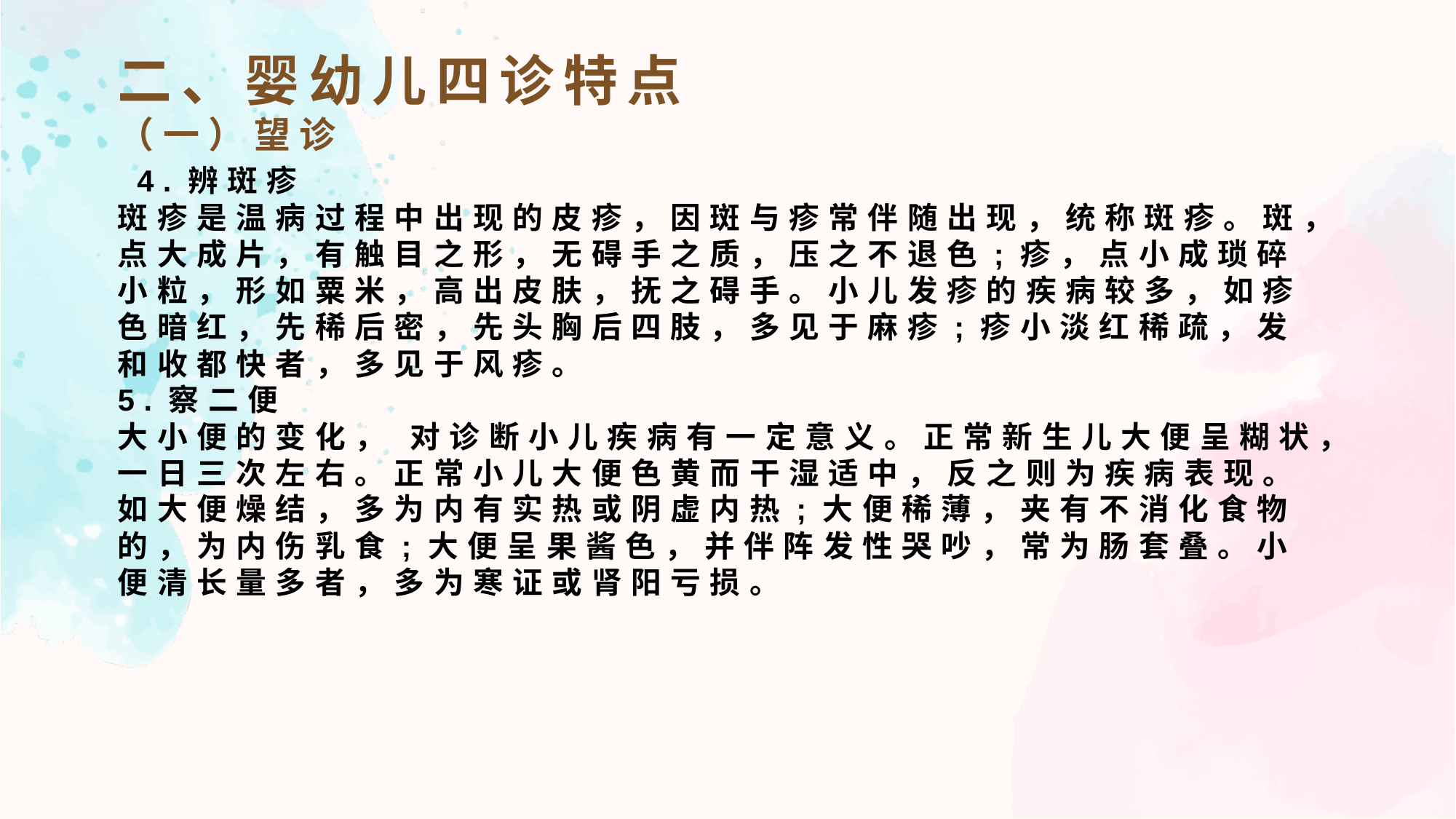

二、婴幼儿四诊特点
（一）望诊
 4.辨斑疹
斑疹是温病过程中出现的皮疹，因斑与疹常伴随出现，统称斑疹。斑，点大成片，有触目之形，无碍手之质，压之不退色;疹，点小成琐碎小粒，形如粟米，高出皮肤，抚之碍手。小儿发疹的疾病较多，如疹色暗红，先稀后密，先头胸后四肢，多见于麻疹;疹小淡红稀疏，发和收都快者，多见于风疹。
5.察二便
大小便的变化， 对诊断小儿疾病有一定意义。正常新生儿大便呈糊状，一日三次左右。正常小儿大便色黄而干湿适中，反之则为疾病表现。如大便燥结，多为内有实热或阴虚内热;大便稀薄，夹有不消化食物的，为内伤乳食;大便呈果酱色，并伴阵发性哭吵，常为肠套叠。小便清长量多者，多为寒证或肾阳亏损。